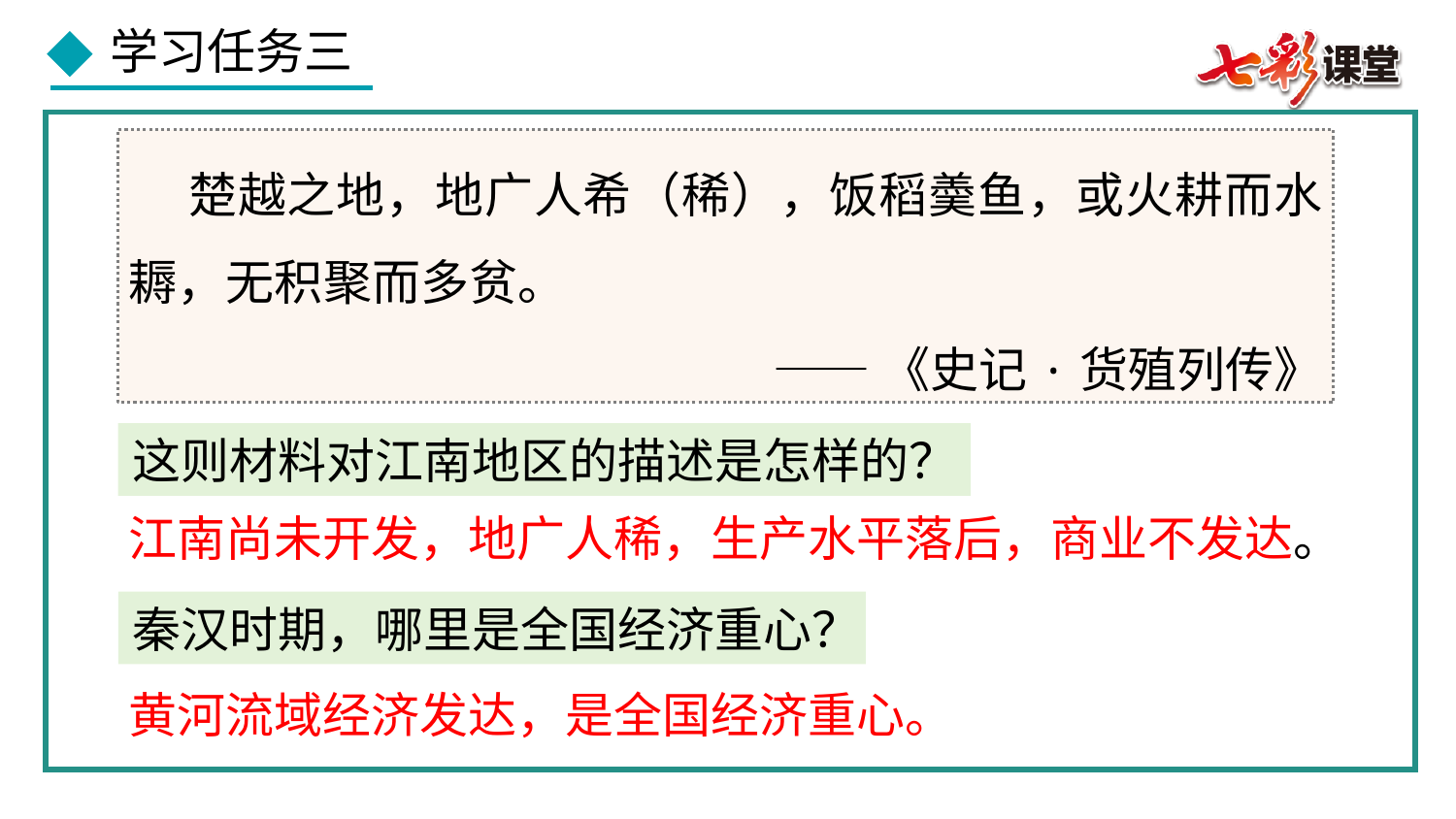

楚越之地，地广人希（稀），饭稻羮鱼，或火耕而水耨，无积聚而多贫。
——《史记·货殖列传》
这则材料对江南地区的描述是怎样的？
江南尚未开发，地广人稀，生产水平落后，商业不发达。
秦汉时期，哪里是全国经济重心？
黄河流域经济发达，是全国经济重心。